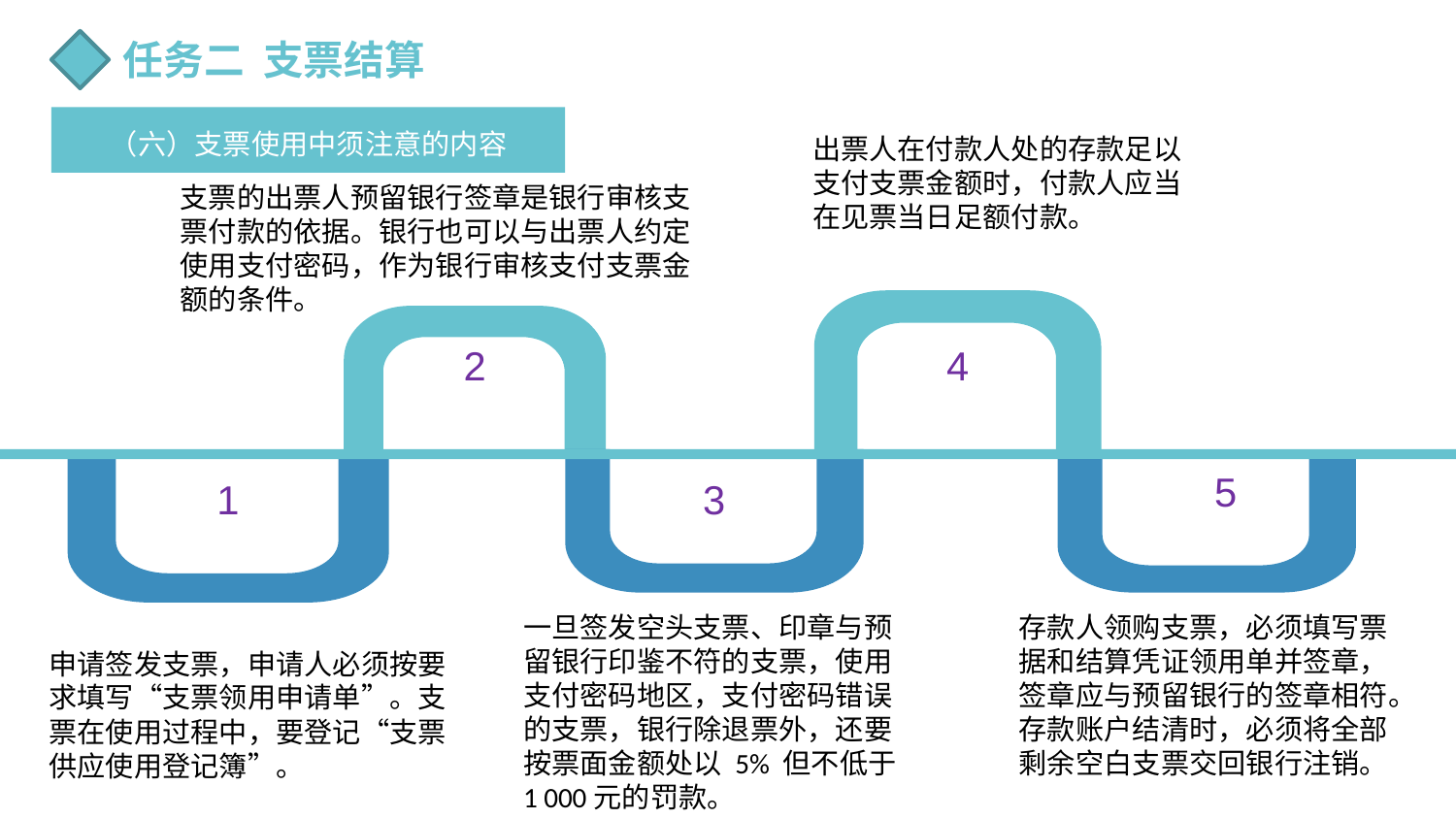

任务二  支票结算

（六）支票使用中须注意的内容
出票人在付款人处的存款足以支付支票金额时，付款人应当在见票当日足额付款。
支票的出票人预留银行签章是银行审核支票付款的依据。银行也可以与出票人约定使用支付密码，作为银行审核支付支票金额的条件。

2
4

1
3

5
一旦签发空头支票、印章与预留银行印鉴不符的支票，使用支付密码地区，支付密码错误的支票，银行除退票外，还要按票面金额处以 5% 但不低于 1 000元的罚款。
存款人领购支票，必须填写票据和结算凭证领用单并签章，签章应与预留银行的签章相符。存款账户结清时，必须将全部剩余空白支票交回银行注销。
申请签发支票，申请人必须按要求填写“支票领用申请单”。支票在使用过程中，要登记“支票供应使用登记簿”。